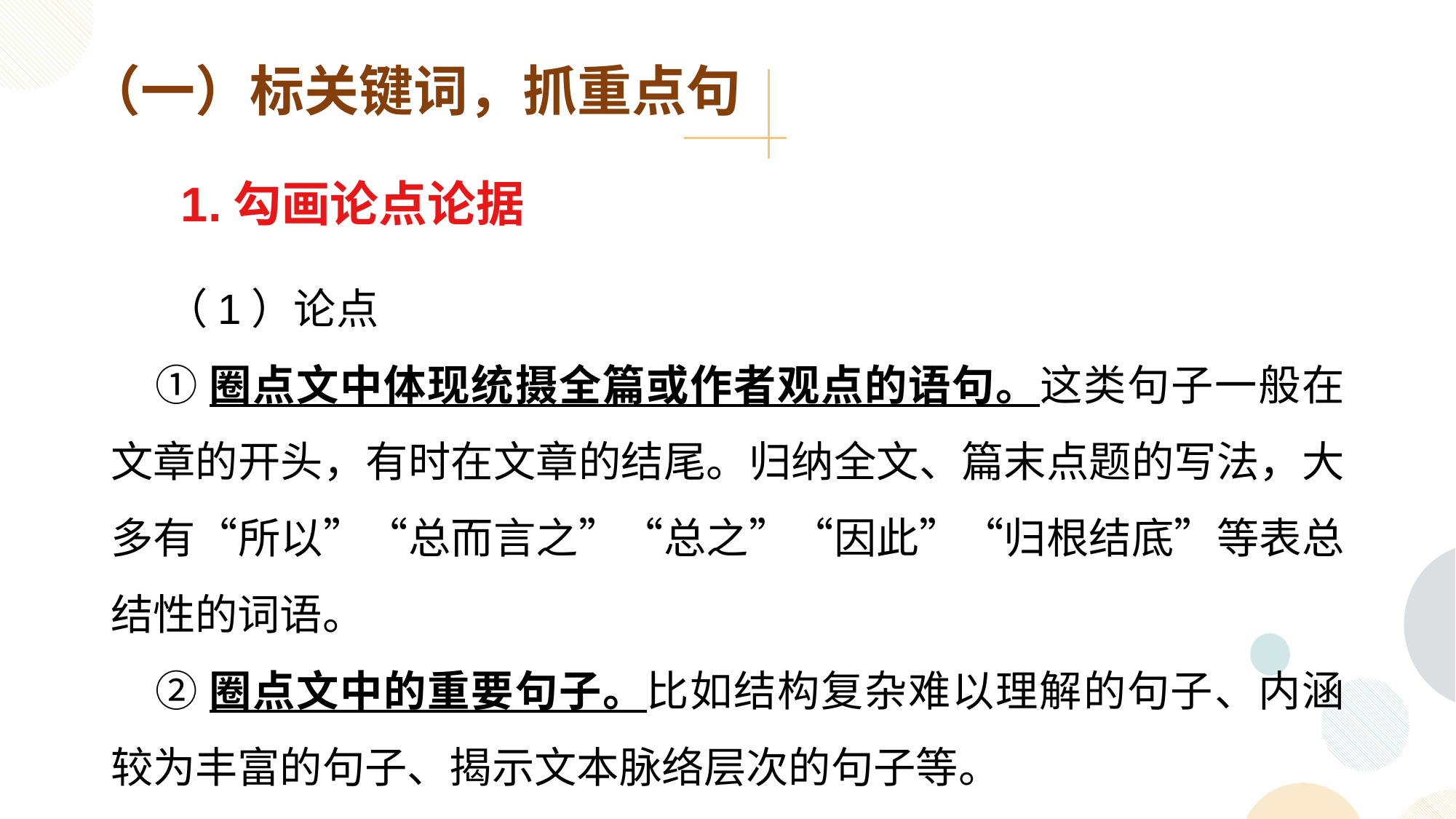

（一）标关键词，抓重点句
1.勾画论点论据

（1）论点
    ①圈点文中体现统摄全篇或作者观点的语句。这类句子一般在文章的开头，有时在文章的结尾。归纳全文、篇末点题的写法，大多有“所以”“总而言之”“总之”“因此”“归根结底”等表总结性的词语。
    ②圈点文中的重要句子。比如结构复杂难以理解的句子、内涵较为丰富的句子、揭示文本脉络层次的句子等。